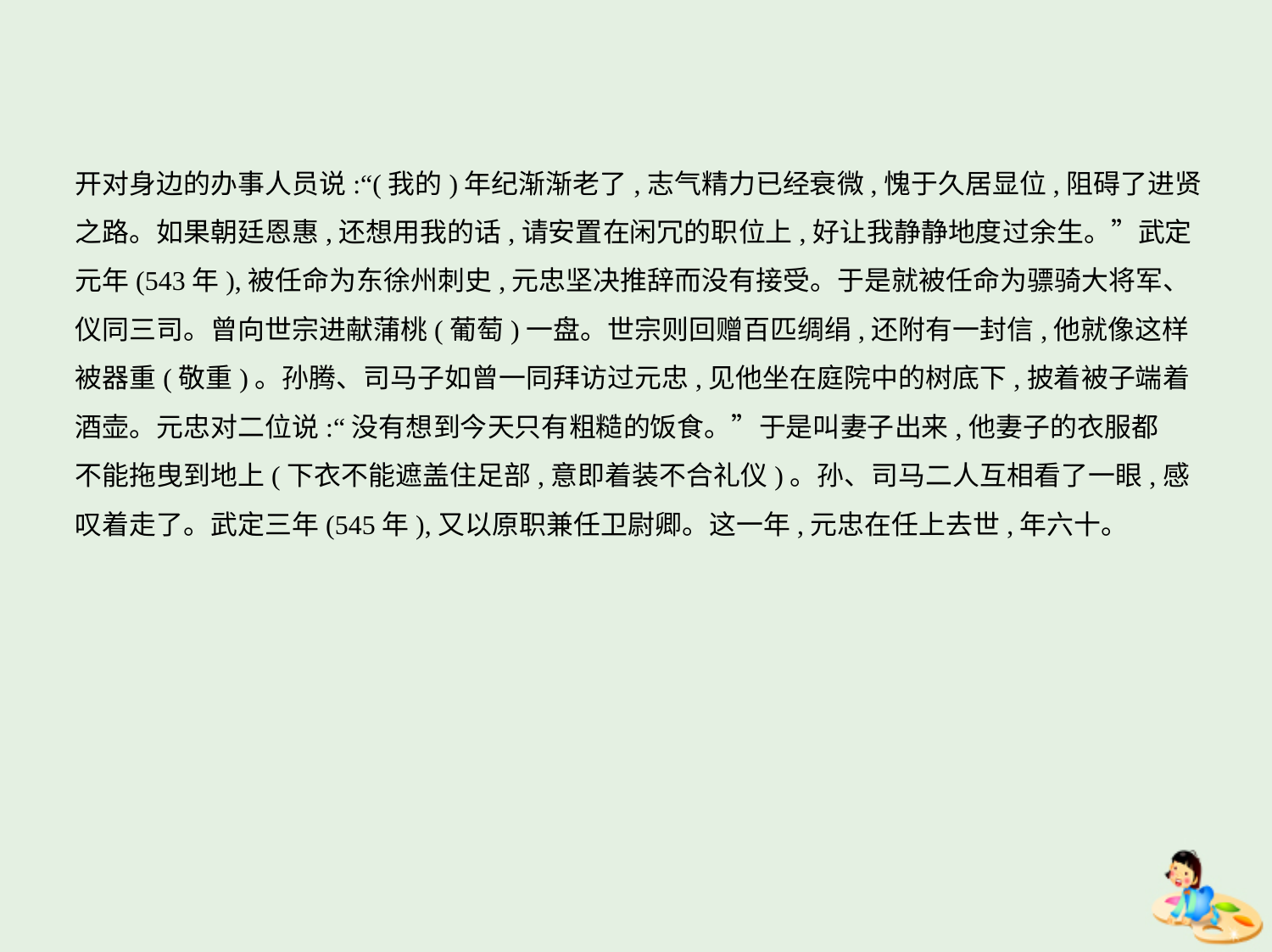

开对身边的办事人员说:“(我的)年纪渐渐老了,志气精力已经衰微,愧于久居显位,阻碍了进贤
之路。如果朝廷恩惠,还想用我的话,请安置在闲冗的职位上,好让我静静地度过余生。”武定
元年(543年),被任命为东徐州刺史,元忠坚决推辞而没有接受。于是就被任命为骠骑大将军、仪同三司。曾向世宗进献蒲桃(葡萄)一盘。世宗则回赠百匹绸绢,还附有一封信,他就像这样
被器重(敬重)。孙腾、司马子如曾一同拜访过元忠,见他坐在庭院中的树底下,披着被子端着
酒壶。元忠对二位说:“没有想到今天只有粗糙的饭食。”于是叫妻子出来,他妻子的衣服都
不能拖曳到地上(下衣不能遮盖住足部,意即着装不合礼仪)。孙、司马二人互相看了一眼,感
叹着走了。武定三年(545年),又以原职兼任卫尉卿。这一年,元忠在任上去世,年六十。